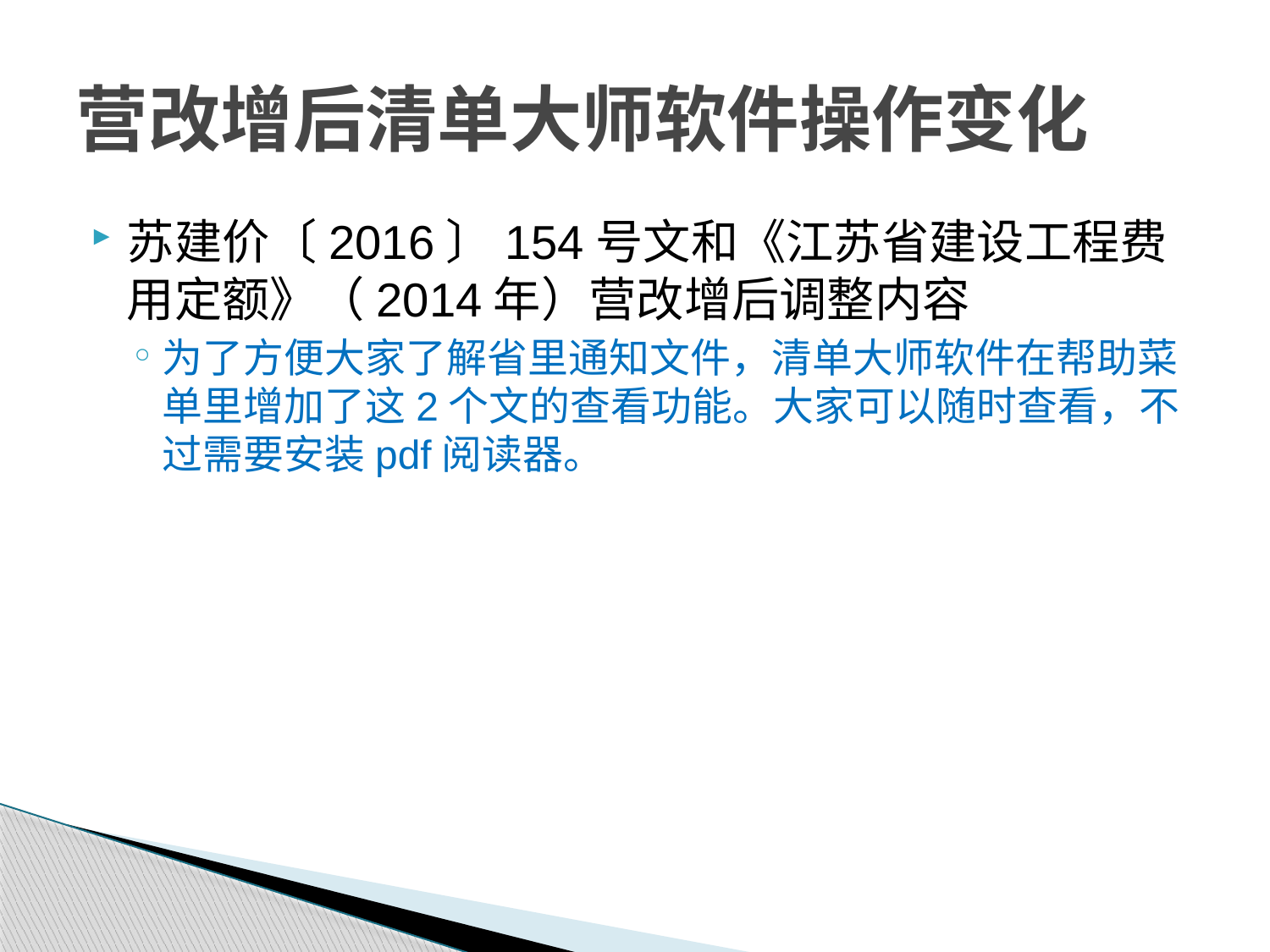

# 营改增后清单大师软件操作变化
苏建价〔2016〕154号文和《江苏省建设工程费用定额》（2014年）营改增后调整内容
为了方便大家了解省里通知文件，清单大师软件在帮助菜单里增加了这2个文的查看功能。大家可以随时查看，不过需要安装pdf阅读器。